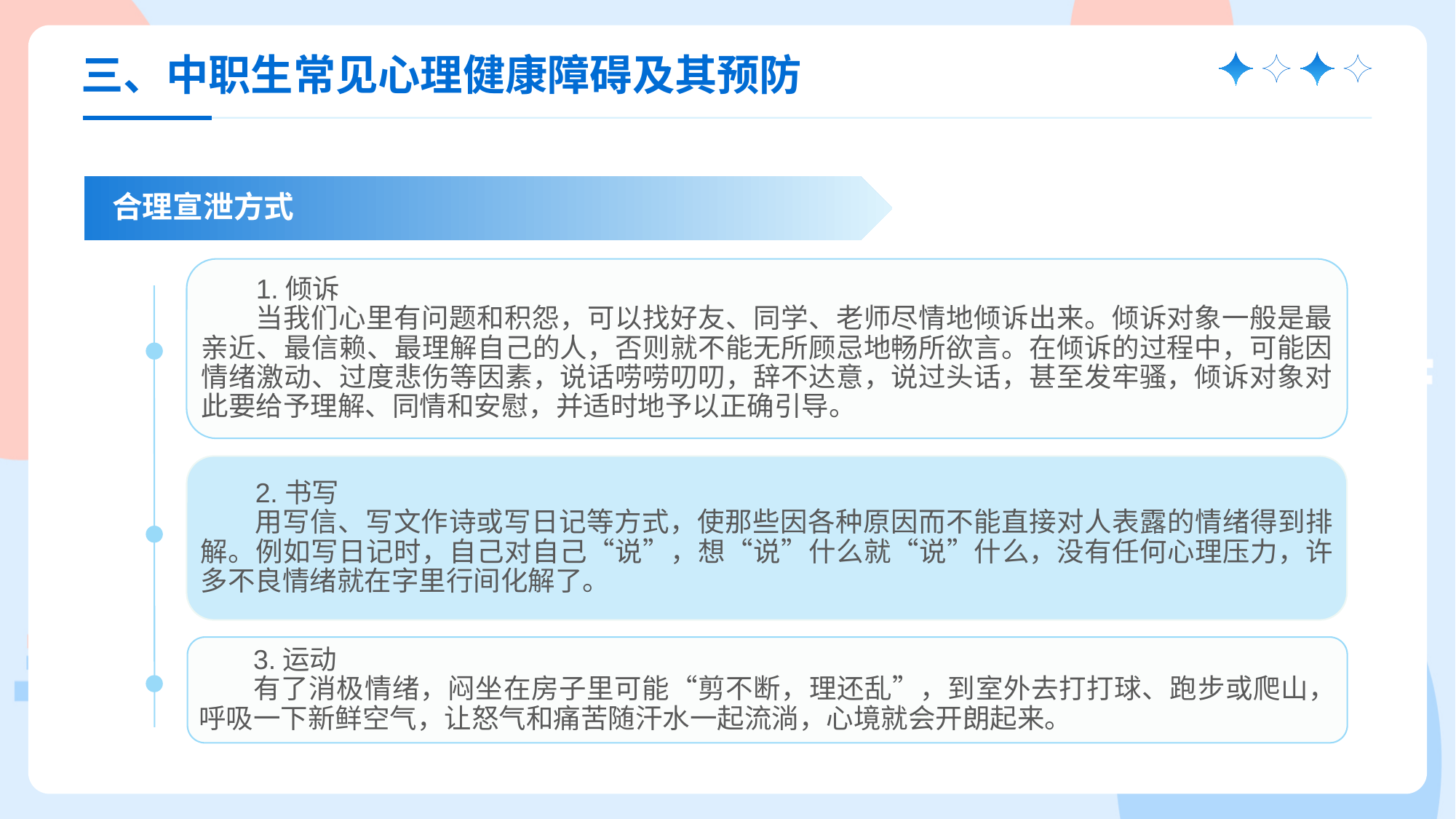

三、中职生常见心理健康障碍及其预防
合理宣泄方式
1.倾诉
当我们心里有问题和积怨，可以找好友、同学、老师尽情地倾诉出来。倾诉对象一般是最亲近、最信赖、最理解自己的人，否则就不能无所顾忌地畅所欲言。在倾诉的过程中，可能因情绪激动、过度悲伤等因素，说话唠唠叨叨，辞不达意，说过头话，甚至发牢骚，倾诉对象对此要给予理解、同情和安慰，并适时地予以正确引导。

2.书写
用写信、写文作诗或写日记等方式，使那些因各种原因而不能直接对人表露的情绪得到排解。例如写日记时，自己对自己“说”，想“说”什么就“说”什么，没有任何心理压力，许多不良情绪就在字里行间化解了。
3.运动
有了消极情绪，闷坐在房子里可能“剪不断，理还乱”，到室外去打打球、跑步或爬山，呼吸一下新鲜空气，让怒气和痛苦随汗水一起流淌，心境就会开朗起来。